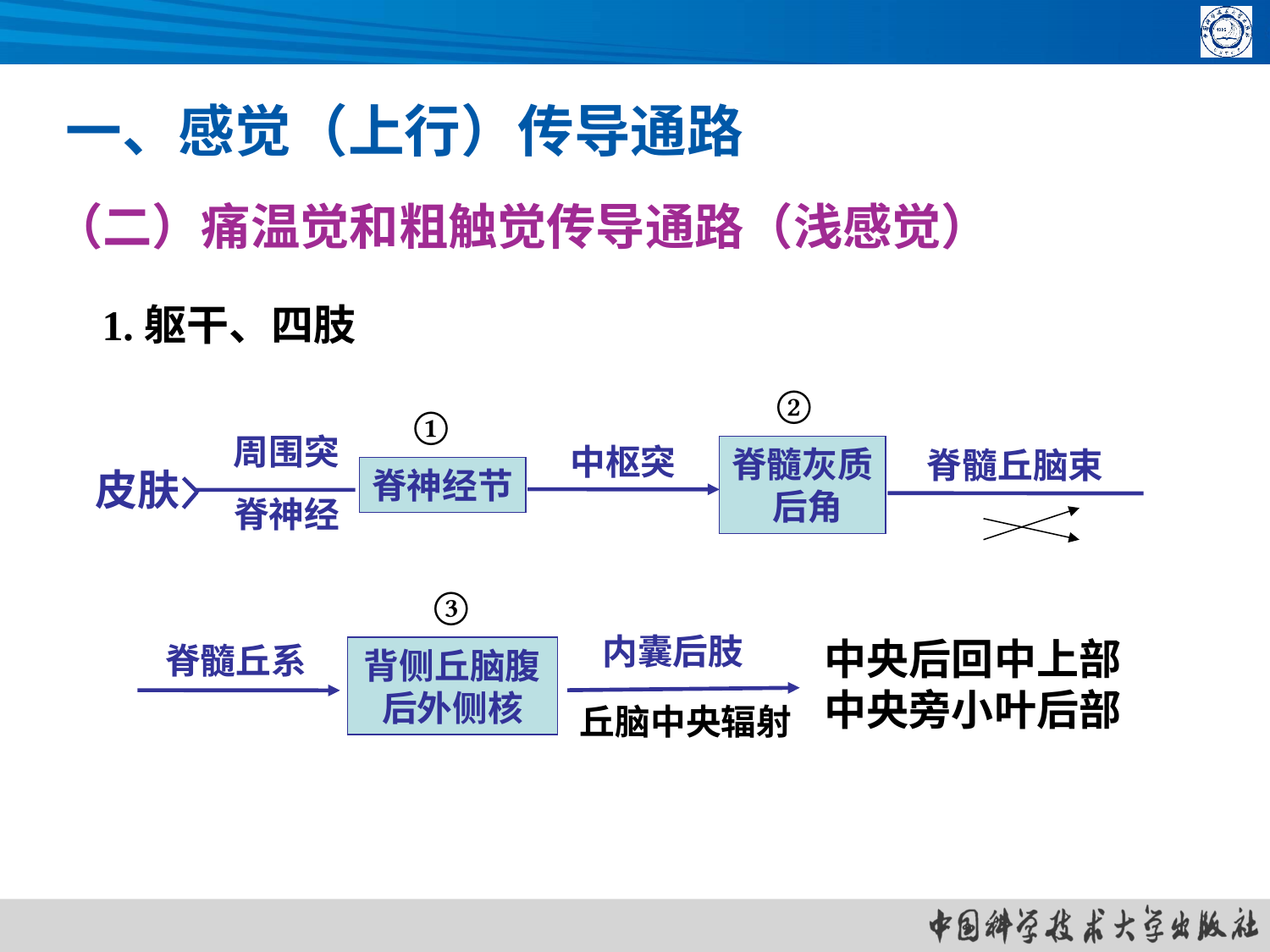

一、感觉（上行）传导通路
（二）痛温觉和粗触觉传导通路（浅感觉）
1.躯干、四肢
②
①
周围突
中枢突
脊髓灰质
    后角
脊髓丘脑束
皮肤
脊神经节

脊神经

③
内囊后肢
中央后回中上部
中央旁小叶后部
脊髓丘系
背侧丘脑腹
后外侧核

丘脑中央辐射